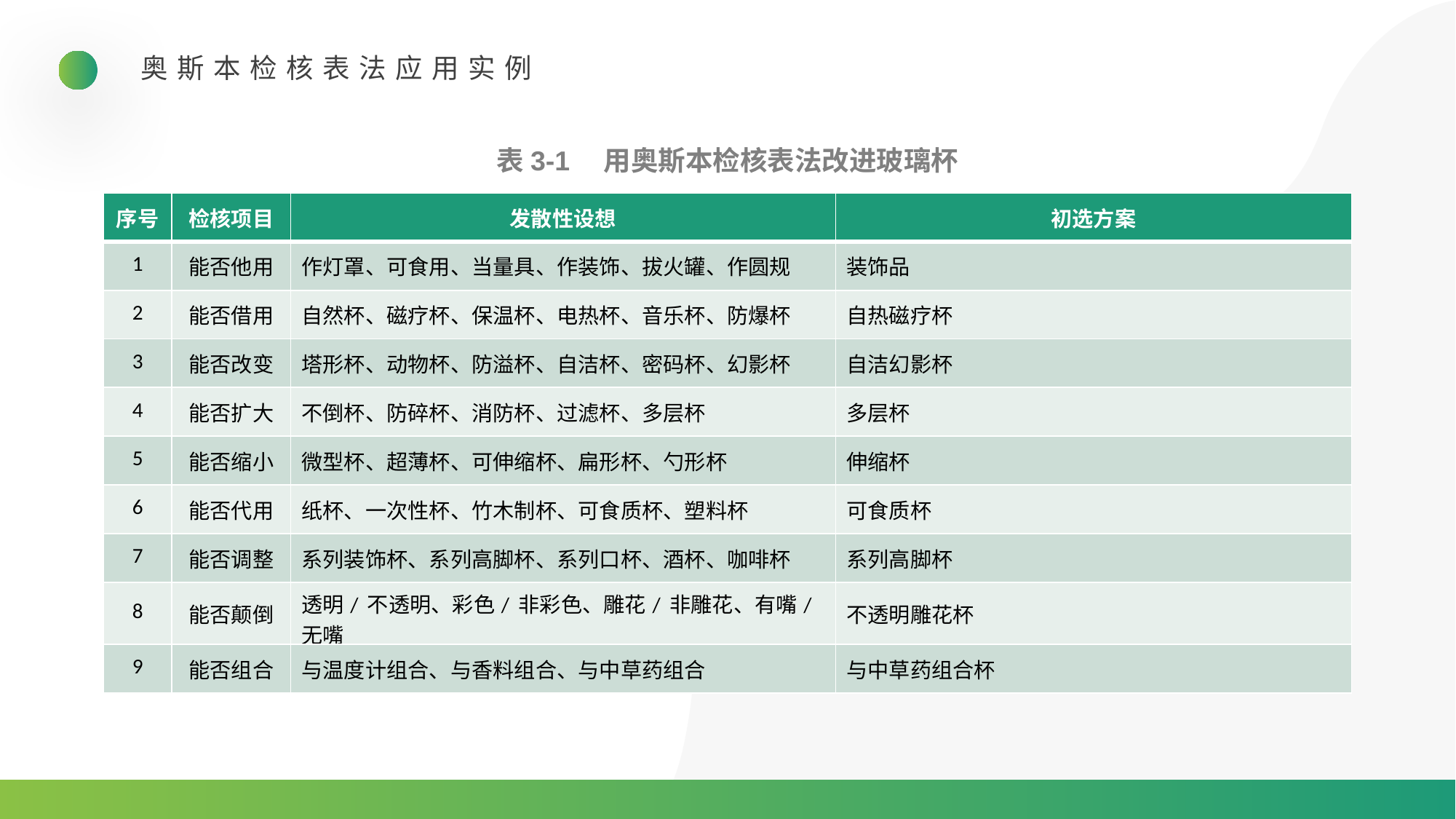

奥斯本检核表法应用实例
表3-1　用奥斯本检核表法改进玻璃杯
| 序号 | 检核项目 | 发散性设想 | 初选方案 |
| --- | --- | --- | --- |
| 1 | 能否他用 | 作灯罩、可食用、当量具、作装饰、拔火罐、作圆规 | 装饰品 |
| 2 | 能否借用 | 自然杯、磁疗杯、保温杯、电热杯、音乐杯、防爆杯 | 自热磁疗杯 |
| 3 | 能否改变 | 塔形杯、动物杯、防溢杯、自洁杯、密码杯、幻影杯 | 自洁幻影杯 |
| 4 | 能否扩大 | 不倒杯、防碎杯、消防杯、过滤杯、多层杯 | 多层杯 |
| 5 | 能否缩小 | 微型杯、超薄杯、可伸缩杯、扁形杯、勺形杯 | 伸缩杯 |
| 6 | 能否代用 | 纸杯、一次性杯、竹木制杯、可食质杯、塑料杯 | 可食质杯 |
| 7 | 能否调整 | 系列装饰杯、系列高脚杯、系列口杯、酒杯、咖啡杯 | 系列高脚杯 |
| 8 | 能否颠倒 | 透明/ 不透明、彩色/ 非彩色、雕花/ 非雕花、有嘴/ 无嘴 | 不透明雕花杯 |
| 9 | 能否组合 | 与温度计组合、与香料组合、与中草药组合 | 与中草药组合杯 |